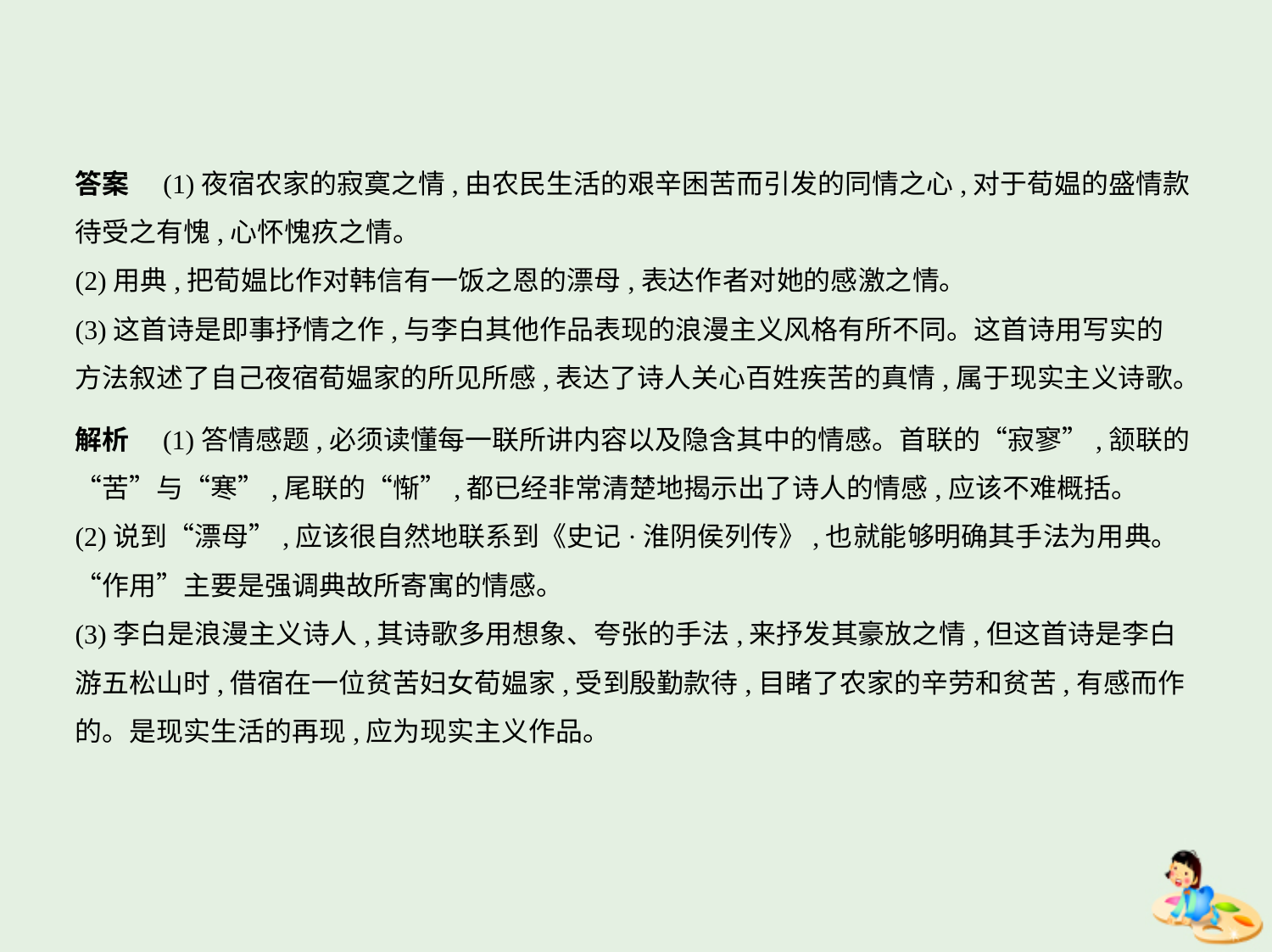

答案　(1)夜宿农家的寂寞之情,由农民生活的艰辛困苦而引发的同情之心,对于荀媪的盛情款
待受之有愧,心怀愧疚之情。
(2)用典,把荀媪比作对韩信有一饭之恩的漂母,表达作者对她的感激之情。
(3)这首诗是即事抒情之作,与李白其他作品表现的浪漫主义风格有所不同。这首诗用写实的
方法叙述了自己夜宿荀媪家的所见所感,表达了诗人关心百姓疾苦的真情,属于现实主义诗歌。
解析　(1)答情感题,必须读懂每一联所讲内容以及隐含其中的情感。首联的“寂寥”,颔联的
“苦”与“寒”,尾联的“惭”,都已经非常清楚地揭示出了诗人的情感,应该不难概括。
(2)说到“漂母”,应该很自然地联系到《史记·淮阴侯列传》,也就能够明确其手法为用典。
“作用”主要是强调典故所寄寓的情感。
(3)李白是浪漫主义诗人,其诗歌多用想象、夸张的手法,来抒发其豪放之情,但这首诗是李白
游五松山时,借宿在一位贫苦妇女荀媪家,受到殷勤款待,目睹了农家的辛劳和贫苦,有感而作
的。是现实生活的再现,应为现实主义作品。